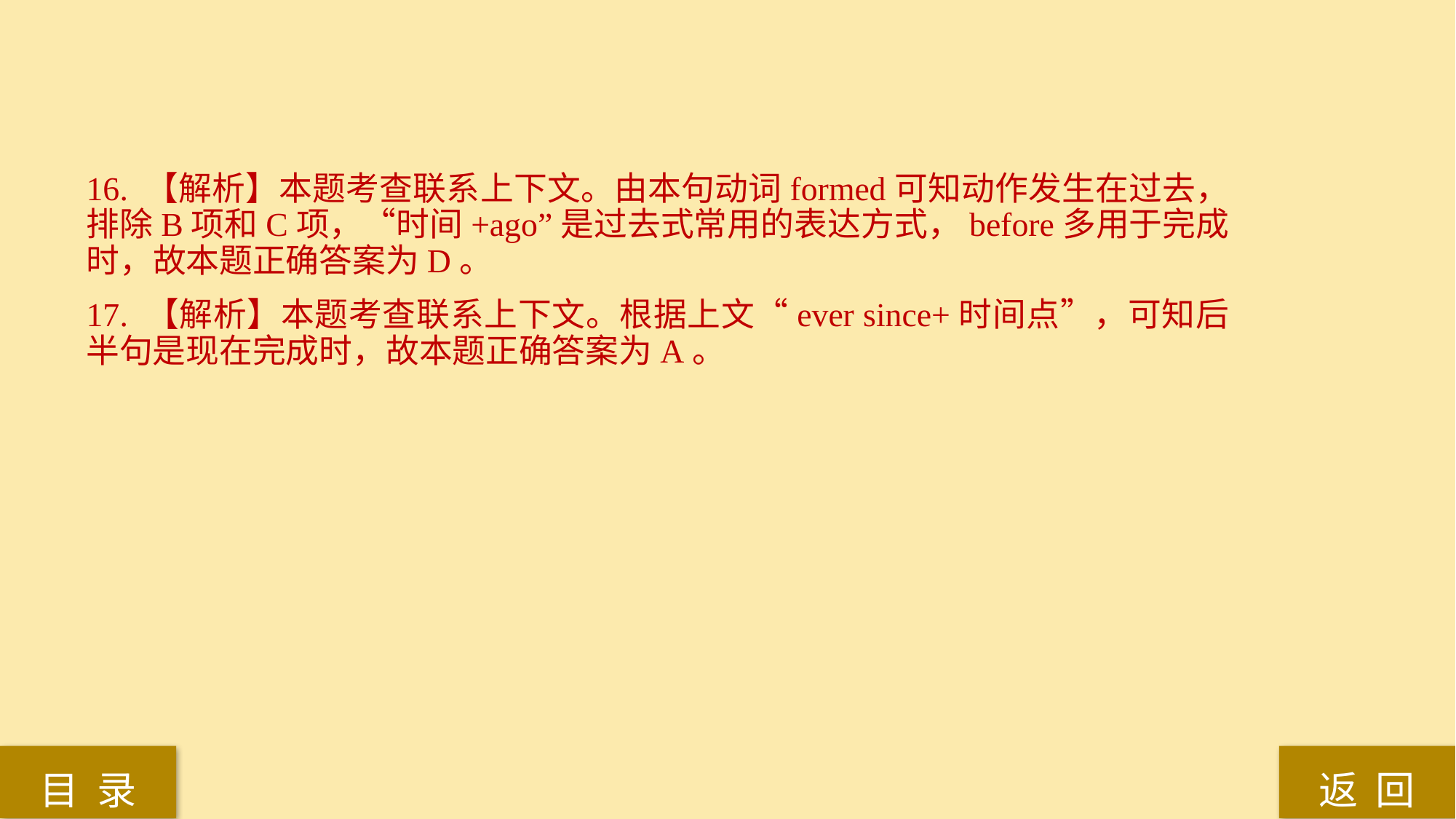

16. 【解析】本题考查联系上下文。由本句动词formed可知动作发生在过去，排除B项和C项，“时间+ago”是过去式常用的表达方式，before多用于完成时，故本题正确答案为D。
17. 【解析】本题考查联系上下文。根据上文“ever since+时间点”，可知后半句是现在完成时，故本题正确答案为A。
返  回